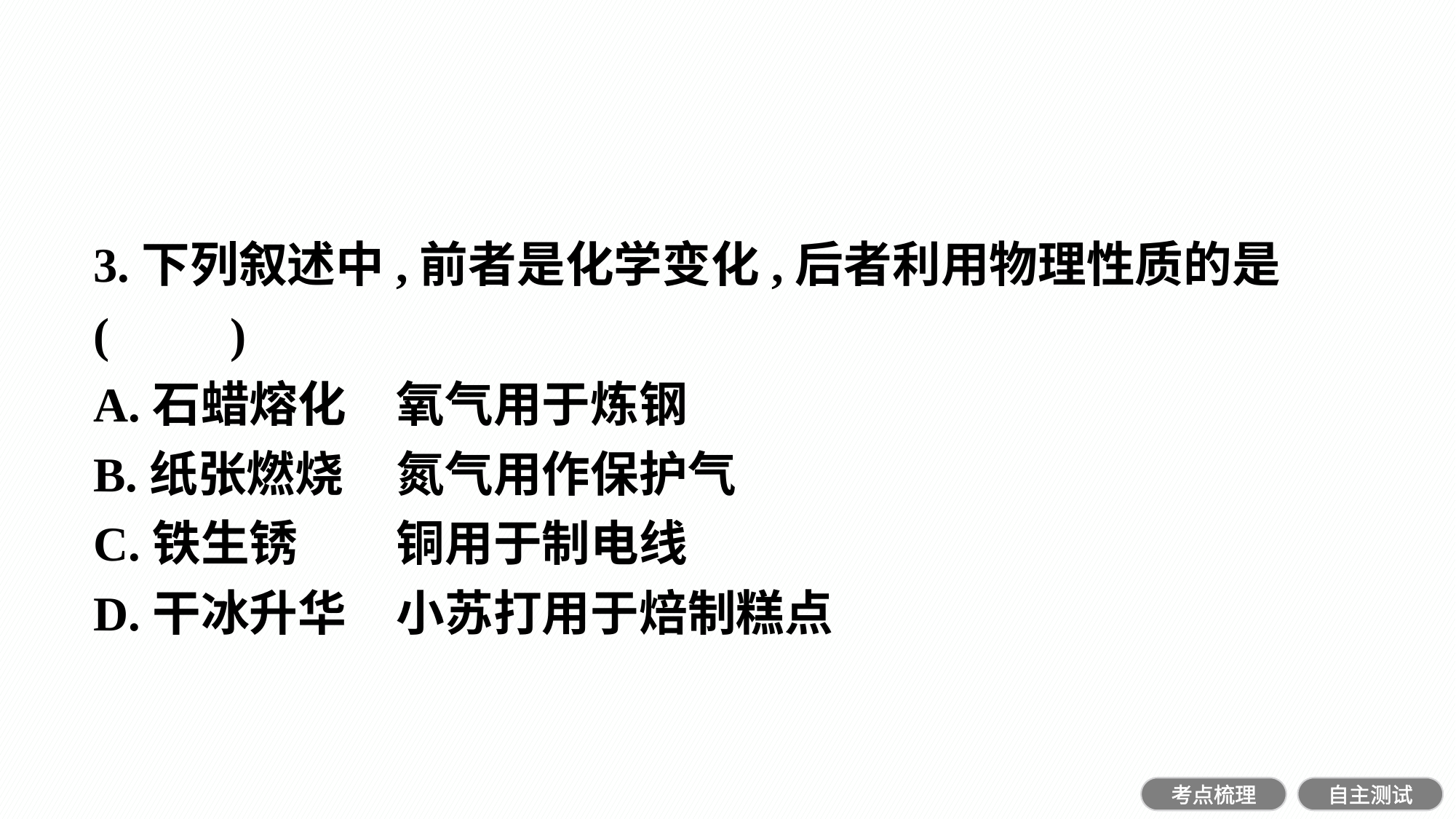

3.下列叙述中,前者是化学变化,后者利用物理性质的是(　　)
A.石蜡熔化　	氧气用于炼钢
B.纸张燃烧　	氮气用作保护气
C.铁生锈　	铜用于制电线
D.干冰升华　	小苏打用于焙制糕点